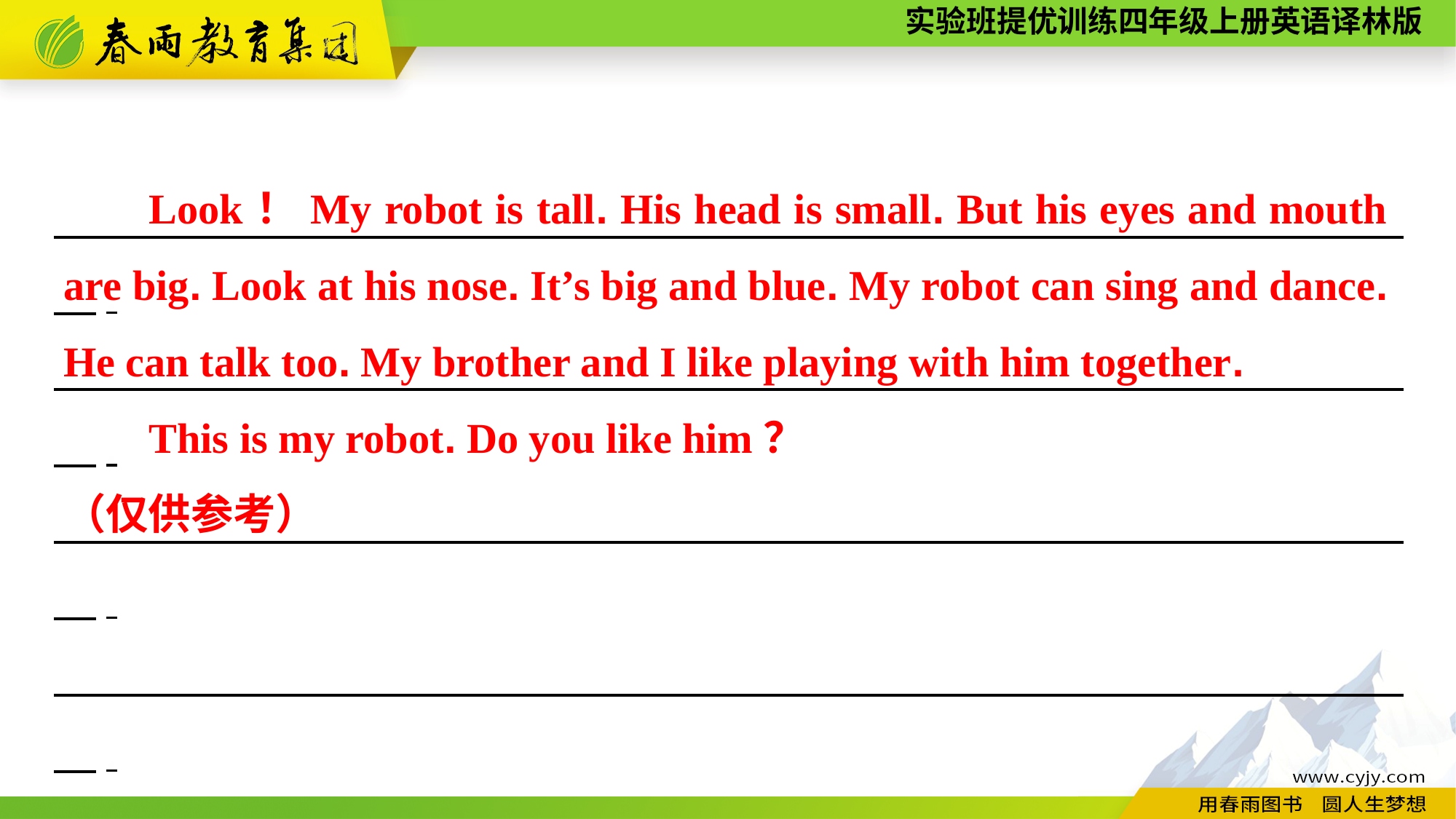

Look！My robot is tall. His head is small. But his eyes and mouth are big. Look at his nose. It’s big and blue. My robot can sing and dance. He can talk too. My brother and I like playing with him together.
This is my robot. Do you like him？
（仅供参考）
　　　　　　　　　　　　　　　　　　　　　　　　　　　　　  　　.
　　　　　　　　　　　　　　　　　　　　　　　　　　　　　  　　.
　　　　　　　　　　　　　　　　　　　　　　　　　　　　　  　　.
　　　　　　　　　　　　　　　　　　　　　　　　　　　　　  　　.
　　　　　　　　　　　　　　　　　　　　　　　　　　　　　  　　.
　　　　　　　　　　　　　　　　　　　　　　　　　　　　　  　　.